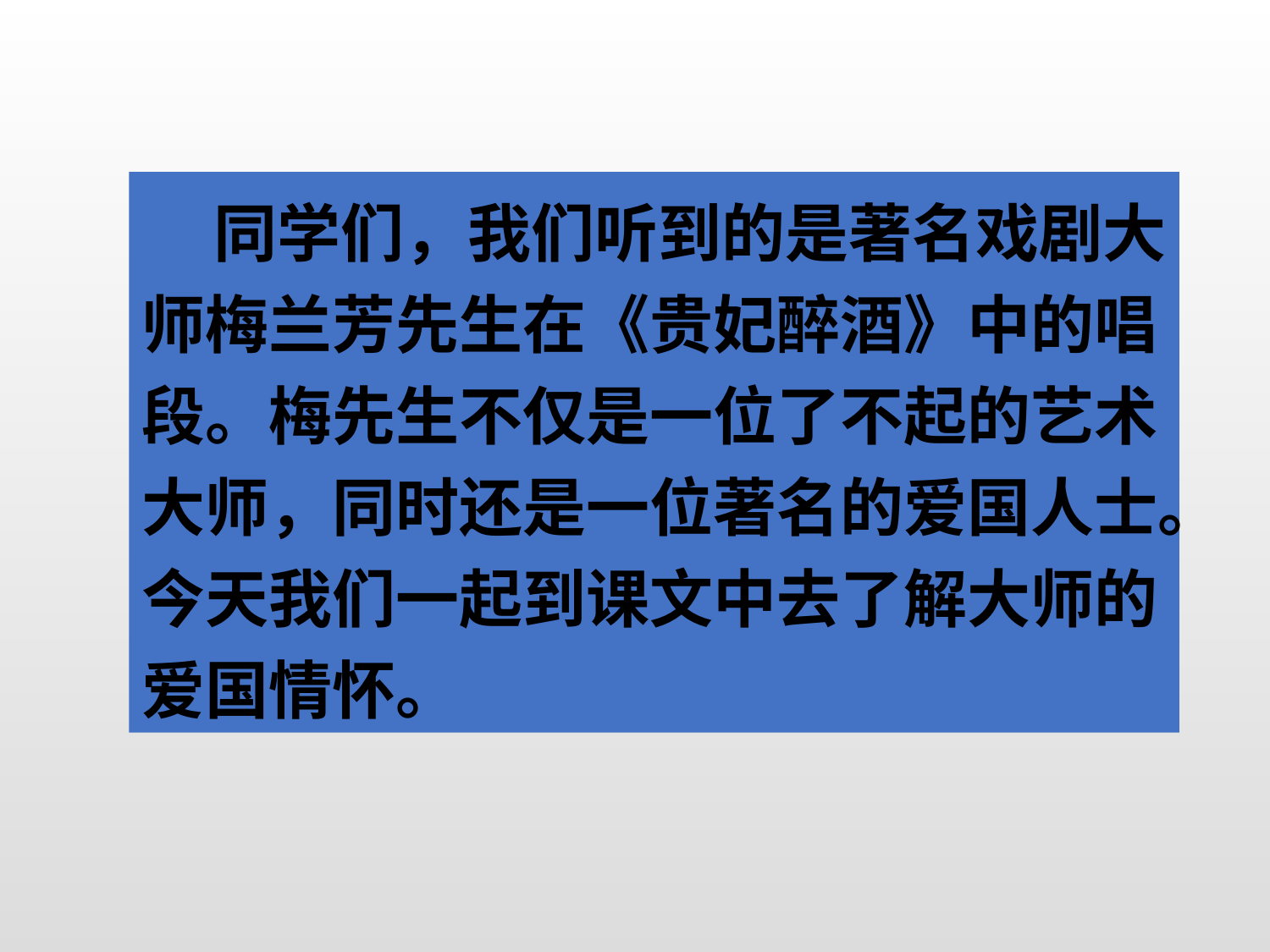

同学们，我们听到的是著名戏剧大师梅兰芳先生在《贵妃醉酒》中的唱段。梅先生不仅是一位了不起的艺术大师，同时还是一位著名的爱国人士。今天我们一起到课文中去了解大师的爱国情怀。